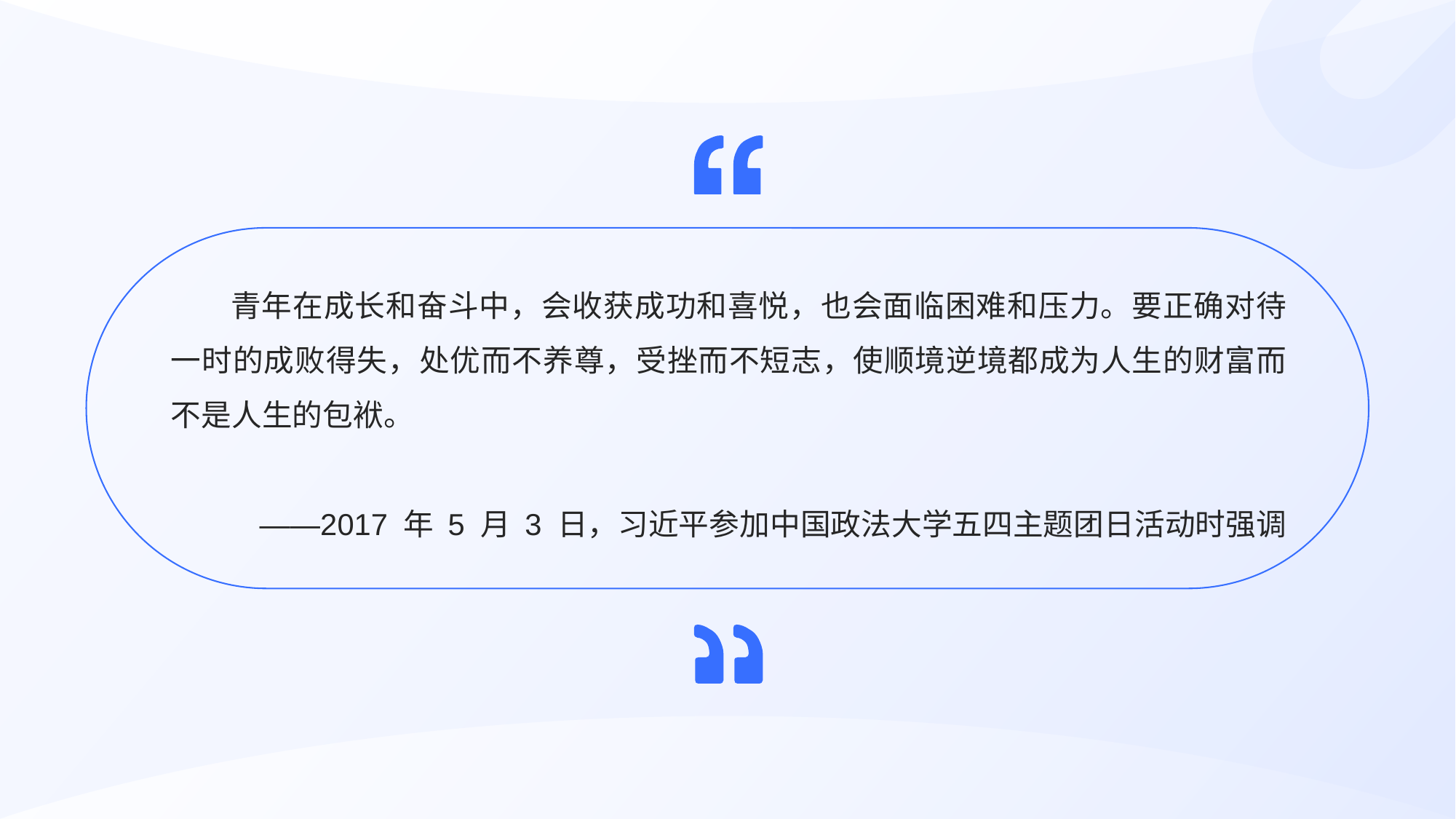

青年在成长和奋斗中，会收获成功和喜悦，也会面临困难和压力。要正确对待一时的成败得失，处优而不养尊，受挫而不短志，使顺境逆境都成为人生的财富而不是人生的包袱。

——2017 年 5 月 3 日，习近平参加中国政法大学五四主题团日活动时强调